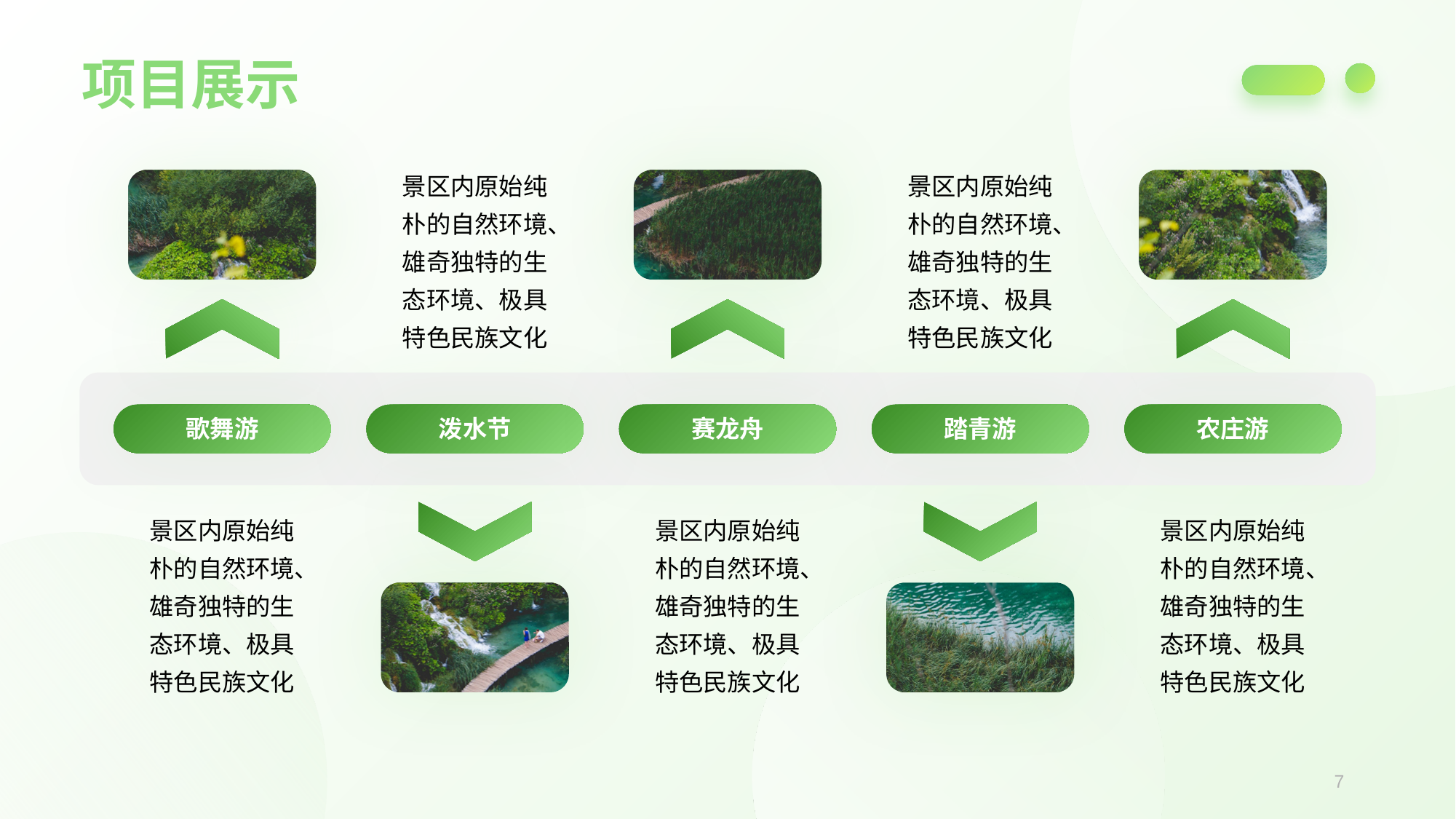

项目展示

景区内原始纯朴的自然环境、雄奇独特的生态环境、极具特色民族文化
景区内原始纯朴的自然环境、雄奇独特的生态环境、极具特色民族文化

歌舞游
泼水节
赛龙舟
踏青游
农庄游

景区内原始纯朴的自然环境、雄奇独特的生态环境、极具特色民族文化
景区内原始纯朴的自然环境、雄奇独特的生态环境、极具特色民族文化
景区内原始纯朴的自然环境、雄奇独特的生态环境、极具特色民族文化

7